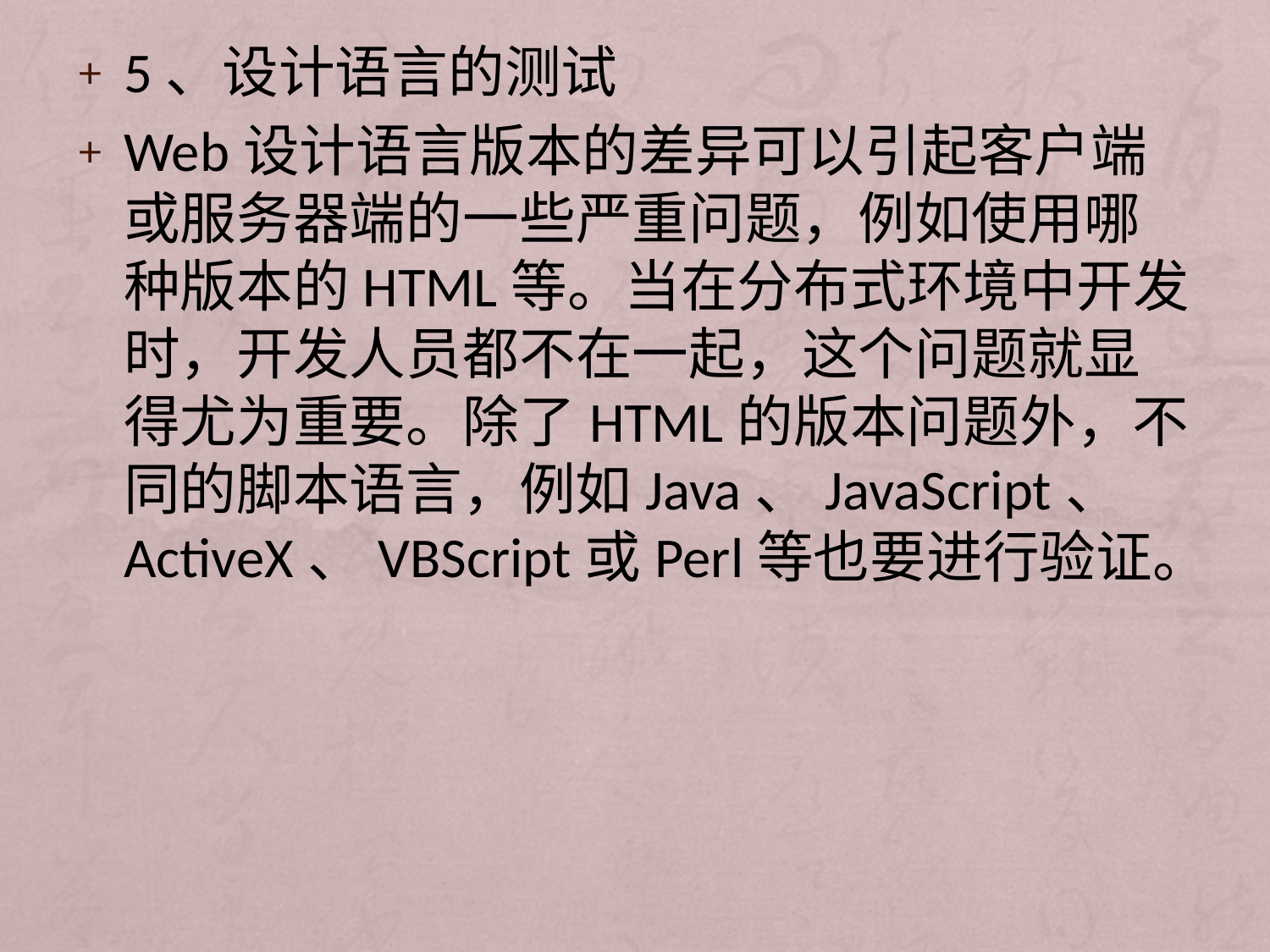

5、设计语言的测试
Web设计语言版本的差异可以引起客户端或服务器端的一些严重问题，例如使用哪种版本的HTML等。当在分布式环境中开发时，开发人员都不在一起，这个问题就显得尤为重要。除了HTML的版本问题外，不同的脚本语言，例如Java、JavaScript、 ActiveX、VBScript或Perl等也要进行验证。